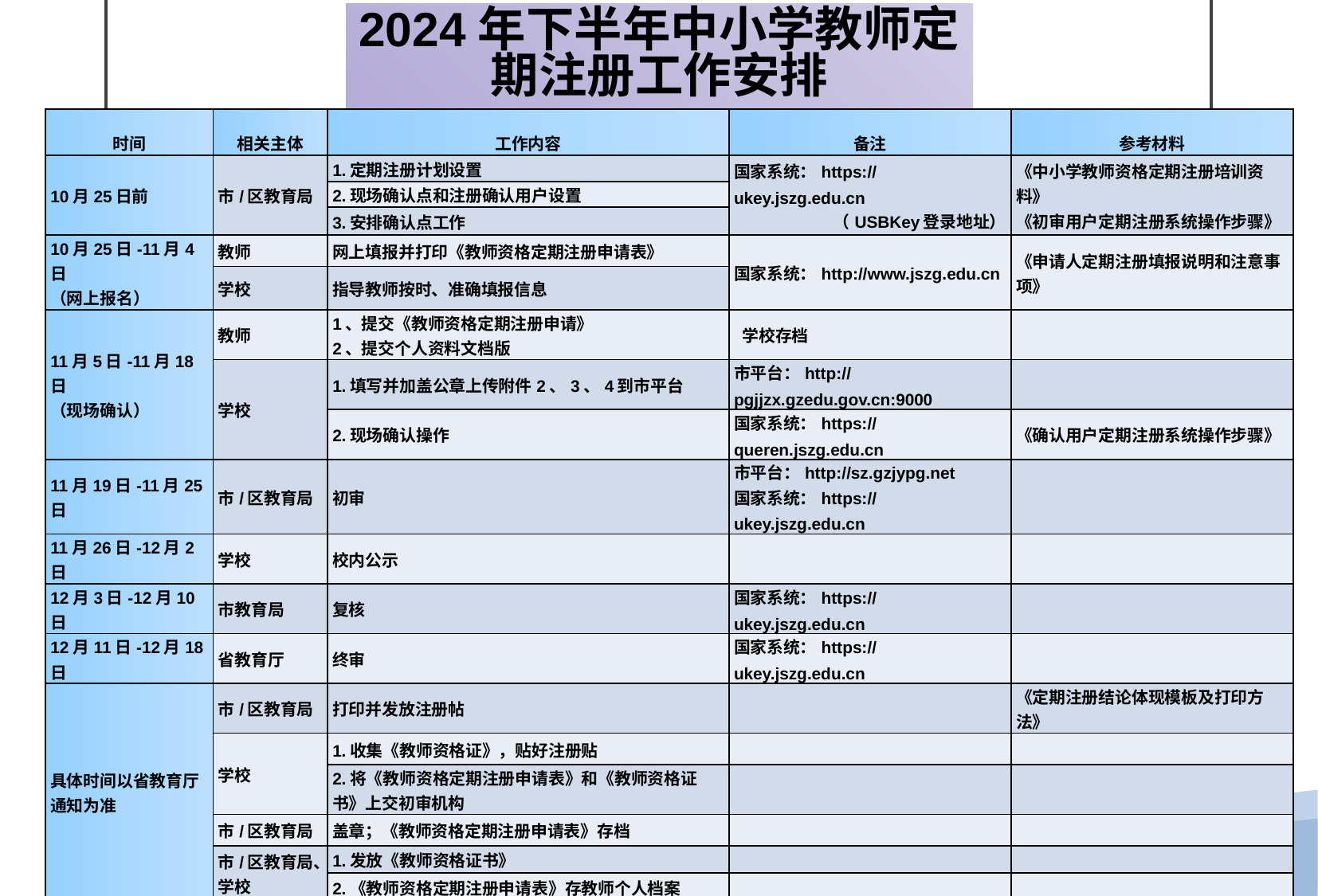

2024年下半年中小学教师定期注册工作安排
| 时间 | 相关主体 | 工作内容 | 备注 | 参考材料 |
| --- | --- | --- | --- | --- |
| 10月25日前 | 市/区教育局 | 1.定期注册计划设置 | 国家系统：https://ukey.jszg.edu.cn （USBKey登录地址） | 《中小学教师资格定期注册培训资料》 《初审用户定期注册系统操作步骤》 |
|  |  | 2.现场确认点和注册确认用户设置 |  |  |
|  |  | 3.安排确认点工作 |  |  |
| 10月25日-11月4日 （网上报名） | 教师 | 网上填报并打印《教师资格定期注册申请表》 | 国家系统：http://www.jszg.edu.cn | 《申请人定期注册填报说明和注意事项》 |
|  | 学校 | 指导教师按时、准确填报信息 |  |  |
| 11月5日-11月18日 （现场确认） | 教师 | 1、提交《教师资格定期注册申请》 2、提交个人资料文档版 | 学校存档 |  |
|  | 学校 | 1.填写并加盖公章上传附件2、3、4到市平台 | 市平台：http://pgjjzx.gzedu.gov.cn:9000 |  |
|  |  | 2.现场确认操作 | 国家系统：https://queren.jszg.edu.cn | 《确认用户定期注册系统操作步骤》 |
| 11月19日-11月25日 | 市/区教育局 | 初审 | 市平台：http://sz.gzjypg.net 国家系统：https://ukey.jszg.edu.cn |  |
| 11月26日-12月2日 | 学校 | 校内公示 |  |  |
| 12月3日-12月10日 | 市教育局 | 复核 | 国家系统：https://ukey.jszg.edu.cn |  |
| 12月11日-12月18日 | 省教育厅 | 终审 | 国家系统：https://ukey.jszg.edu.cn |  |
| 具体时间以省教育厅 通知为准 | 市/区教育局 | 打印并发放注册帖 |  | 《定期注册结论体现模板及打印方法》 |
|  | 学校 | 1.收集《教师资格证》，贴好注册贴 |  |  |
|  |  | 2.将《教师资格定期注册申请表》和《教师资格证书》上交初审机构 |  |  |
|  | 市/区教育局 | 盖章；《教师资格定期注册申请表》存档 |  |  |
|  | 市/区教育局、学校 | 1.发放《教师资格证书》 |  |  |
|  |  | 2.《教师资格定期注册申请表》存教师个人档案 |  |  |